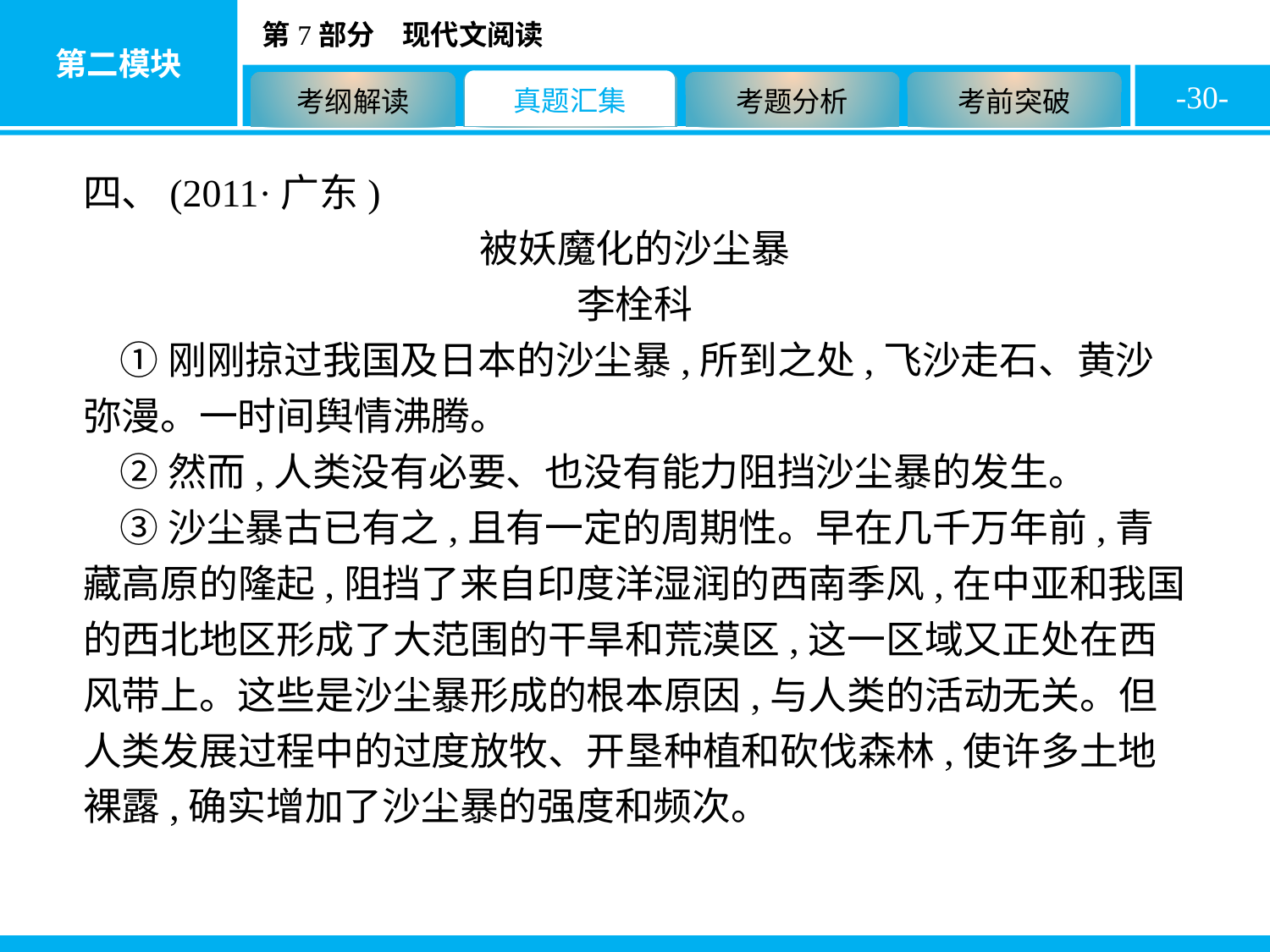

-30-
四、(2011·广东)
被妖魔化的沙尘暴
李栓科
①刚刚掠过我国及日本的沙尘暴,所到之处,飞沙走石、黄沙弥漫。一时间舆情沸腾。
②然而,人类没有必要、也没有能力阻挡沙尘暴的发生。
③沙尘暴古已有之,且有一定的周期性。早在几千万年前,青藏高原的隆起,阻挡了来自印度洋湿润的西南季风,在中亚和我国的西北地区形成了大范围的干旱和荒漠区,这一区域又正处在西风带上。这些是沙尘暴形成的根本原因,与人类的活动无关。但人类发展过程中的过度放牧、开垦种植和砍伐森林,使许多土地裸露,确实增加了沙尘暴的强度和频次。